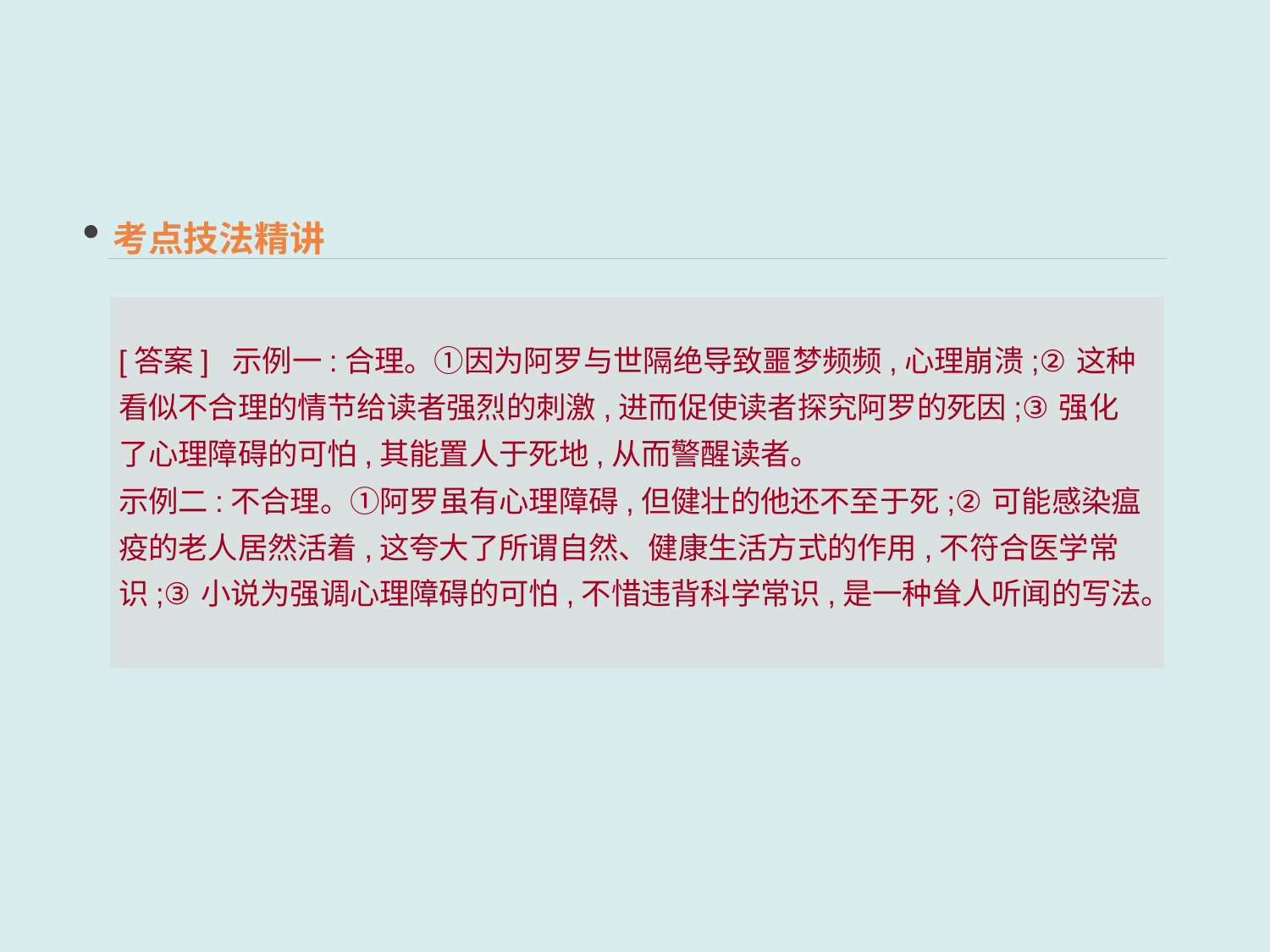

考点技法精讲

[答案]  示例一:合理。①因为阿罗与世隔绝导致噩梦频频,心理崩溃;②这种看似不合理的情节给读者强烈的刺激,进而促使读者探究阿罗的死因;③强化了心理障碍的可怕,其能置人于死地,从而警醒读者。
示例二:不合理。①阿罗虽有心理障碍,但健壮的他还不至于死;②可能感染瘟疫的老人居然活着,这夸大了所谓自然、健康生活方式的作用,不符合医学常识;③小说为强调心理障碍的可怕,不惜违背科学常识,是一种耸人听闻的写法。